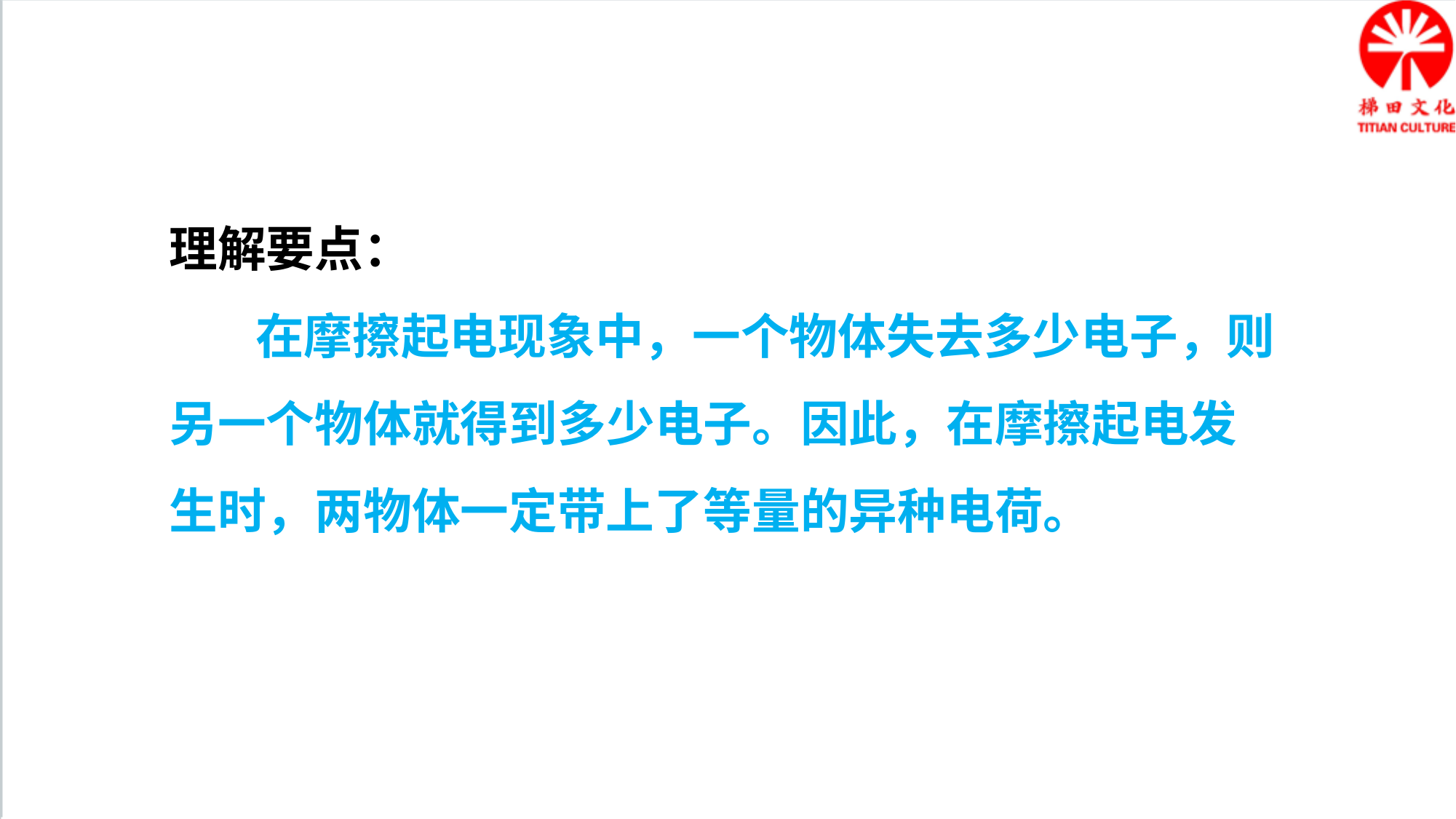

理解要点：
在摩擦起电现象中，一个物体失去多少电子，则另一个物体就得到多少电子。因此，在摩擦起电发生时，两物体一定带上了等量的异种电荷。